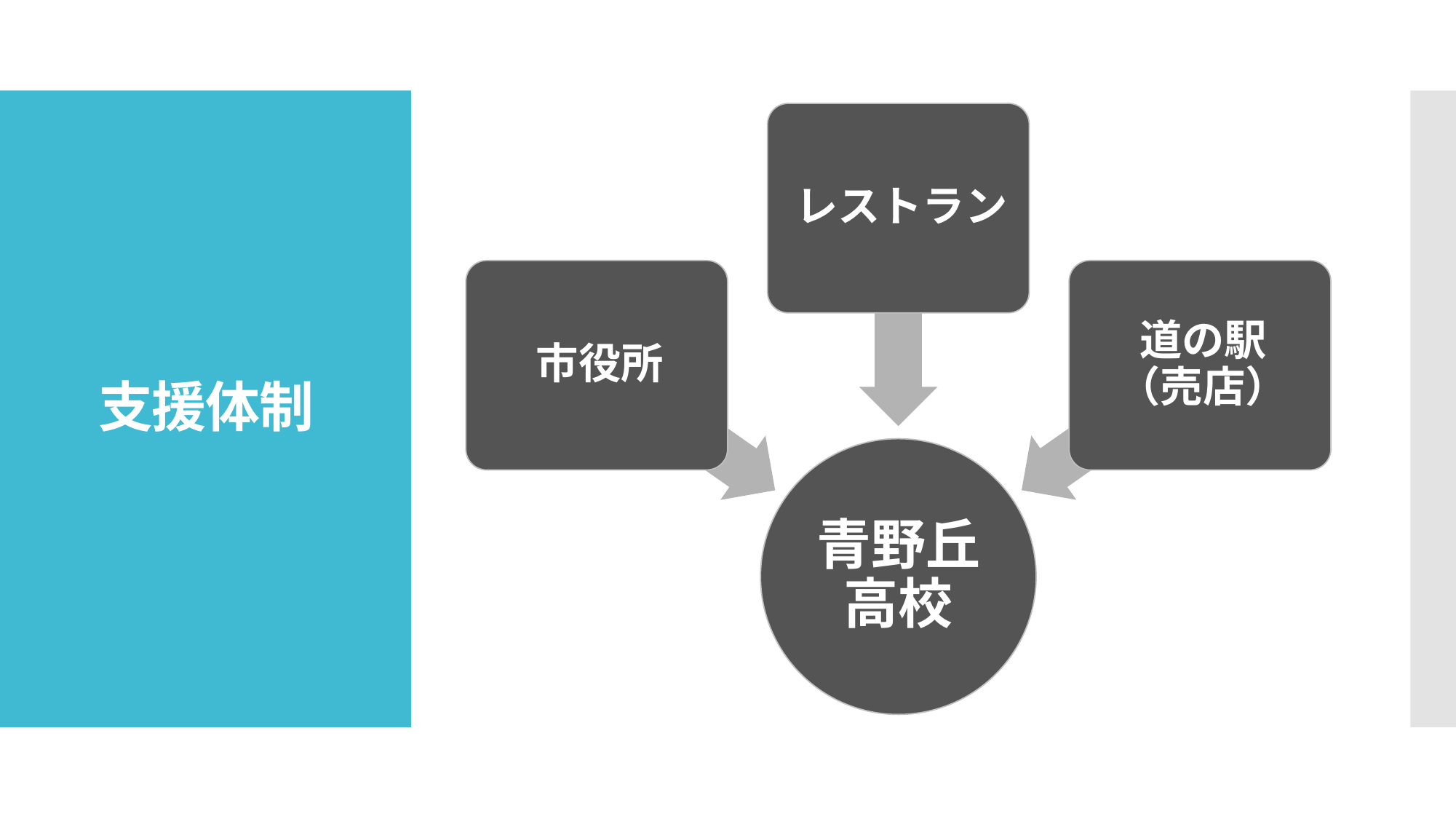

青野丘
高校
市役所
レストラン
道の駅
（売店）
# 支援体制